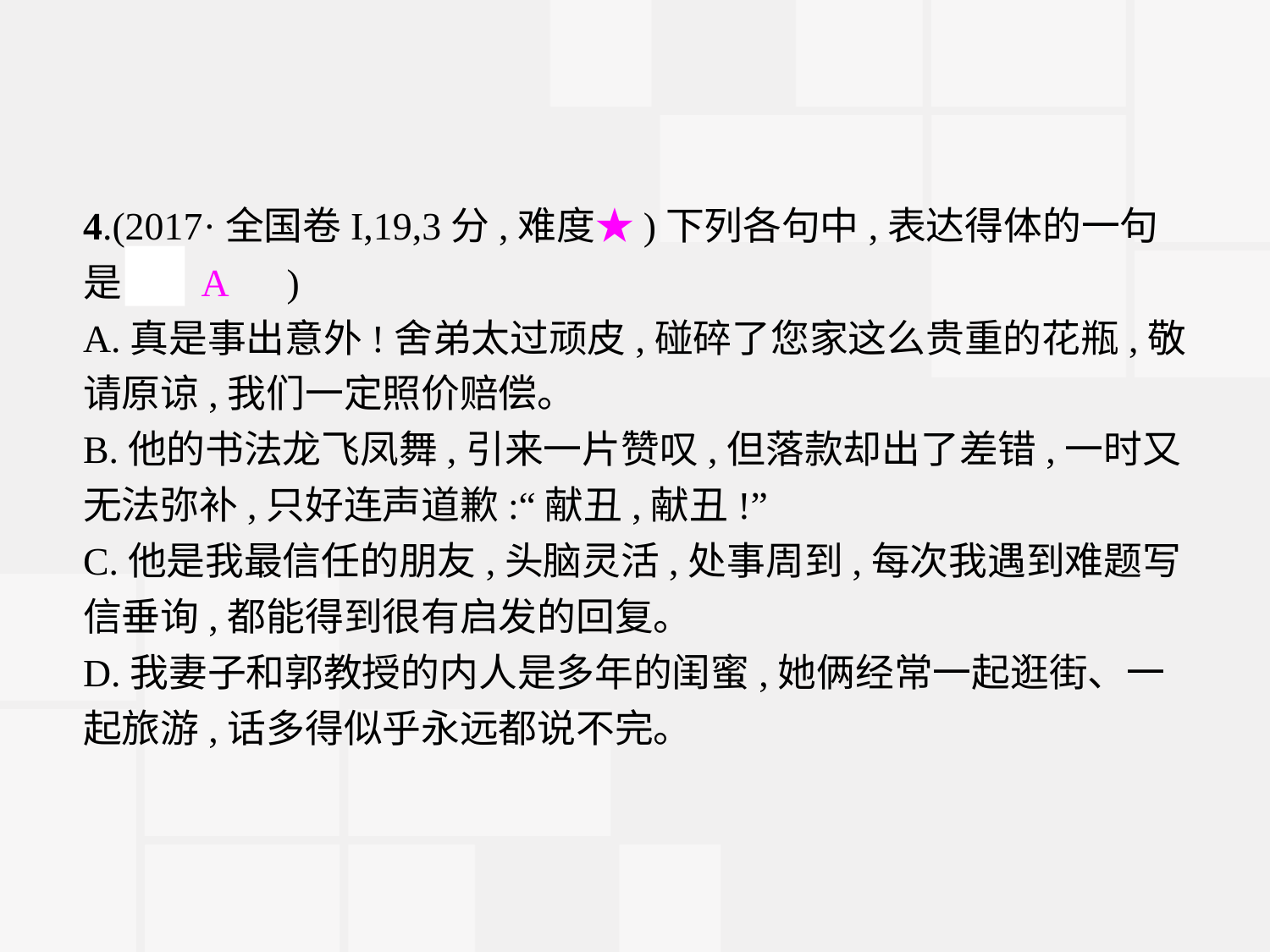

4.(2017·全国卷I,19,3分,难度★)下列各句中,表达得体的一句是(　A　)
A.真是事出意外!舍弟太过顽皮,碰碎了您家这么贵重的花瓶,敬请原谅,我们一定照价赔偿。
B.他的书法龙飞凤舞,引来一片赞叹,但落款却出了差错,一时又无法弥补,只好连声道歉:“献丑,献丑!”
C.他是我最信任的朋友,头脑灵活,处事周到,每次我遇到难题写信垂询,都能得到很有启发的回复。
D.我妻子和郭教授的内人是多年的闺蜜,她俩经常一起逛街、一起旅游,话多得似乎永远都说不完。